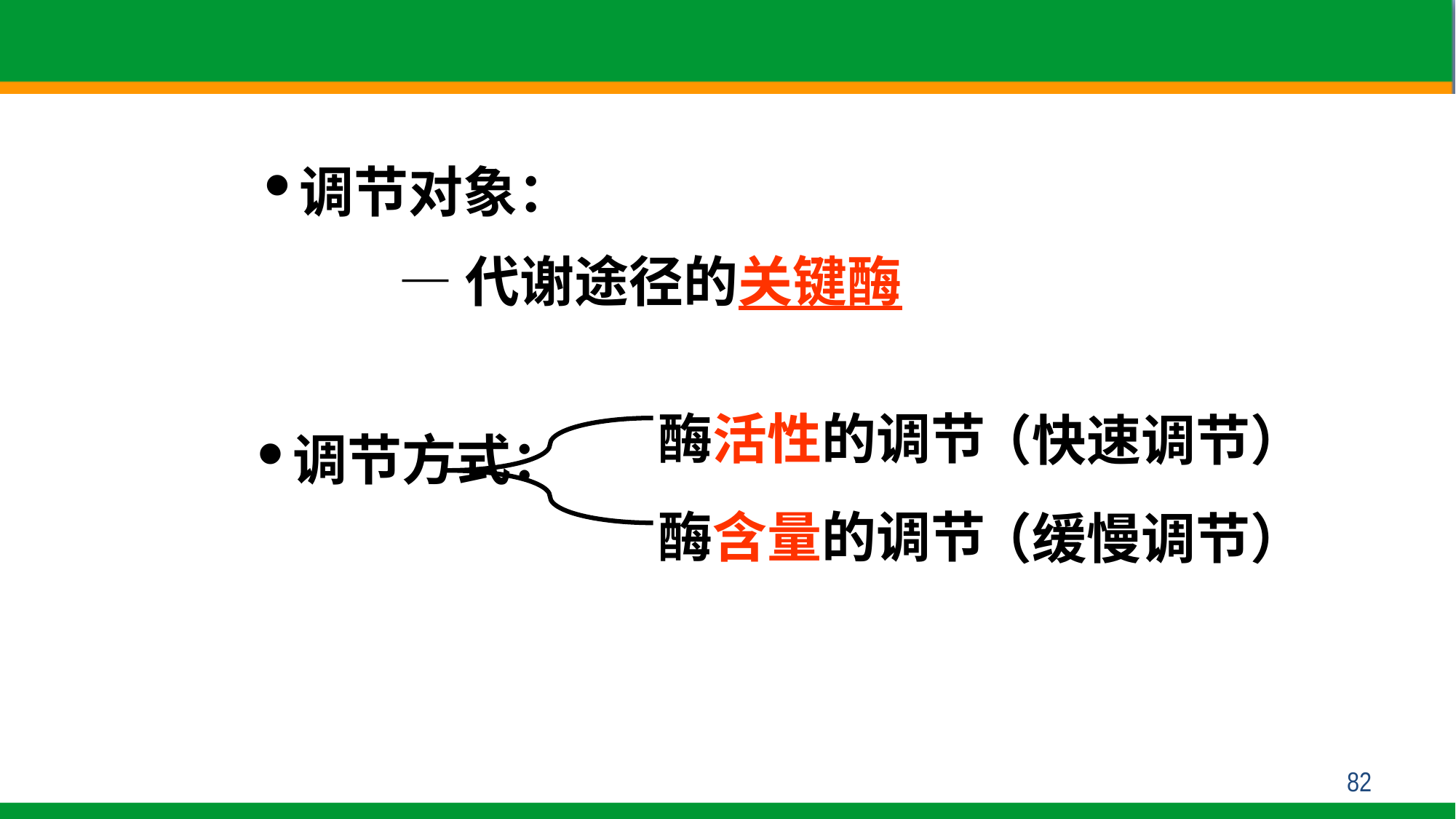

调节对象：
 —代谢途径的关键酶
酶活性的调节
酶含量的调节
（快速调节）
（缓慢调节）

调节方式：
82